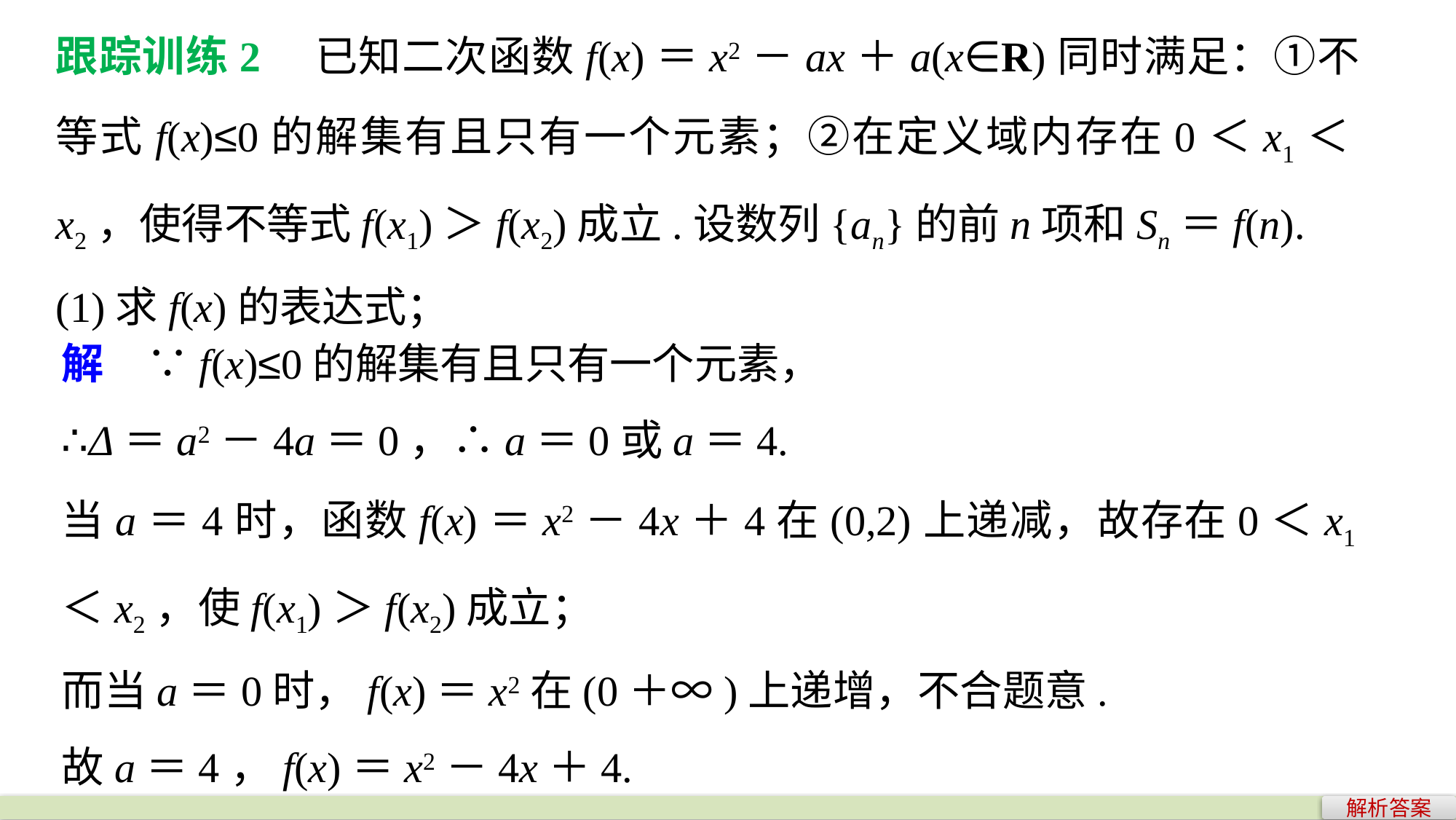

跟踪训练2　已知二次函数f(x)＝x2－ax＋a(x∈R)同时满足：①不等式f(x)≤0的解集有且只有一个元素；②在定义域内存在0＜x1＜x2，使得不等式f(x1)＞f(x2)成立.设数列{an}的前n项和Sn＝f(n).
(1)求f(x)的表达式；
解　∵f(x)≤0的解集有且只有一个元素，
∴Δ＝a2－4a＝0，∴a＝0或a＝4.
当a＝4时，函数f(x)＝x2－4x＋4在(0,2)上递减，故存在0＜x1＜x2，使f(x1)＞f(x2)成立；
而当a＝0时，f(x)＝x2在(0＋∞)上递增，不合题意.
故a＝4，f(x)＝x2－4x＋4.
解析答案